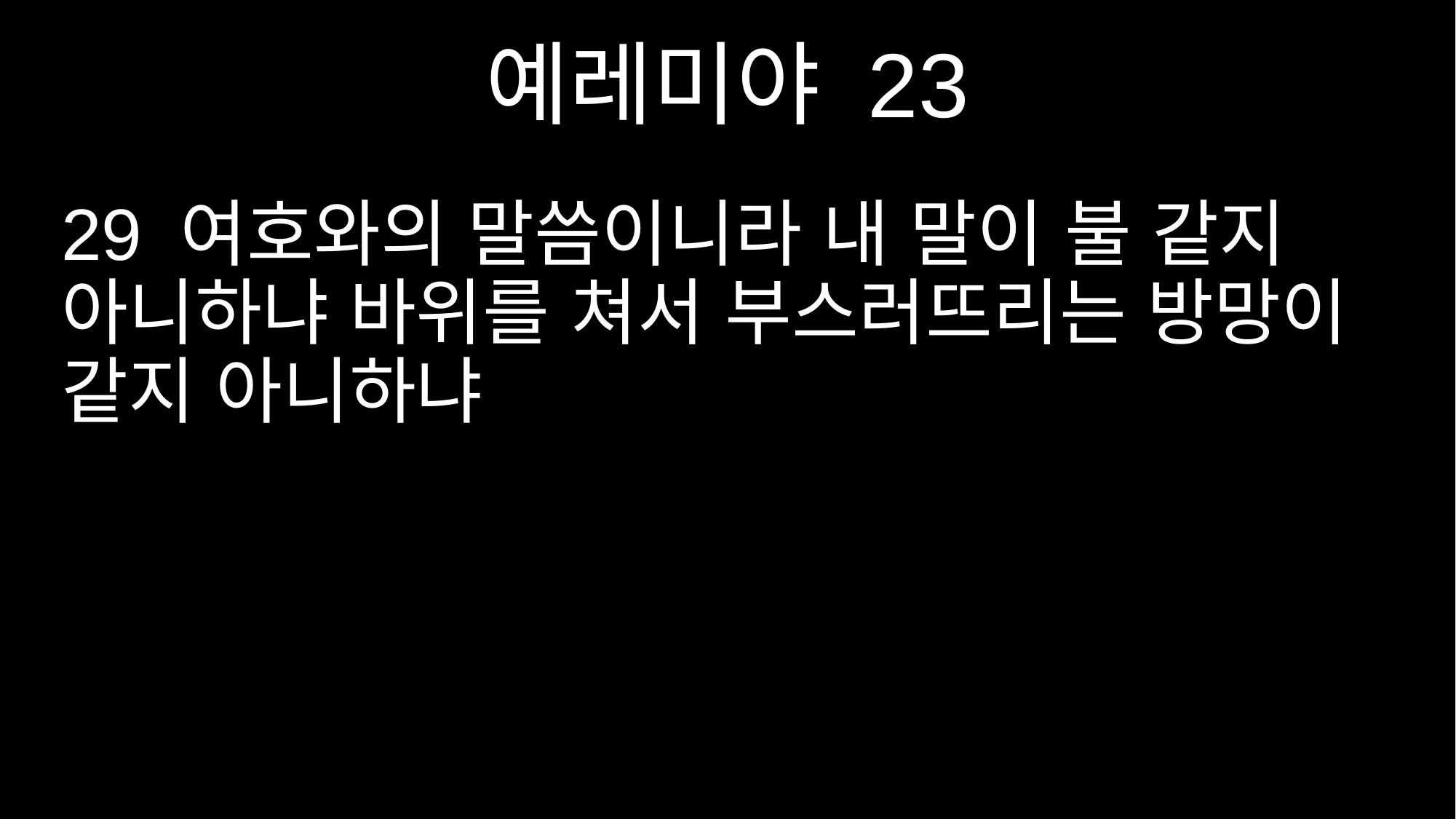

예레미야 23
29 여호와의 말씀이니라 내 말이 불 같지 아니하냐 바위를 쳐서 부스러뜨리는 방망이 같지 아니하냐